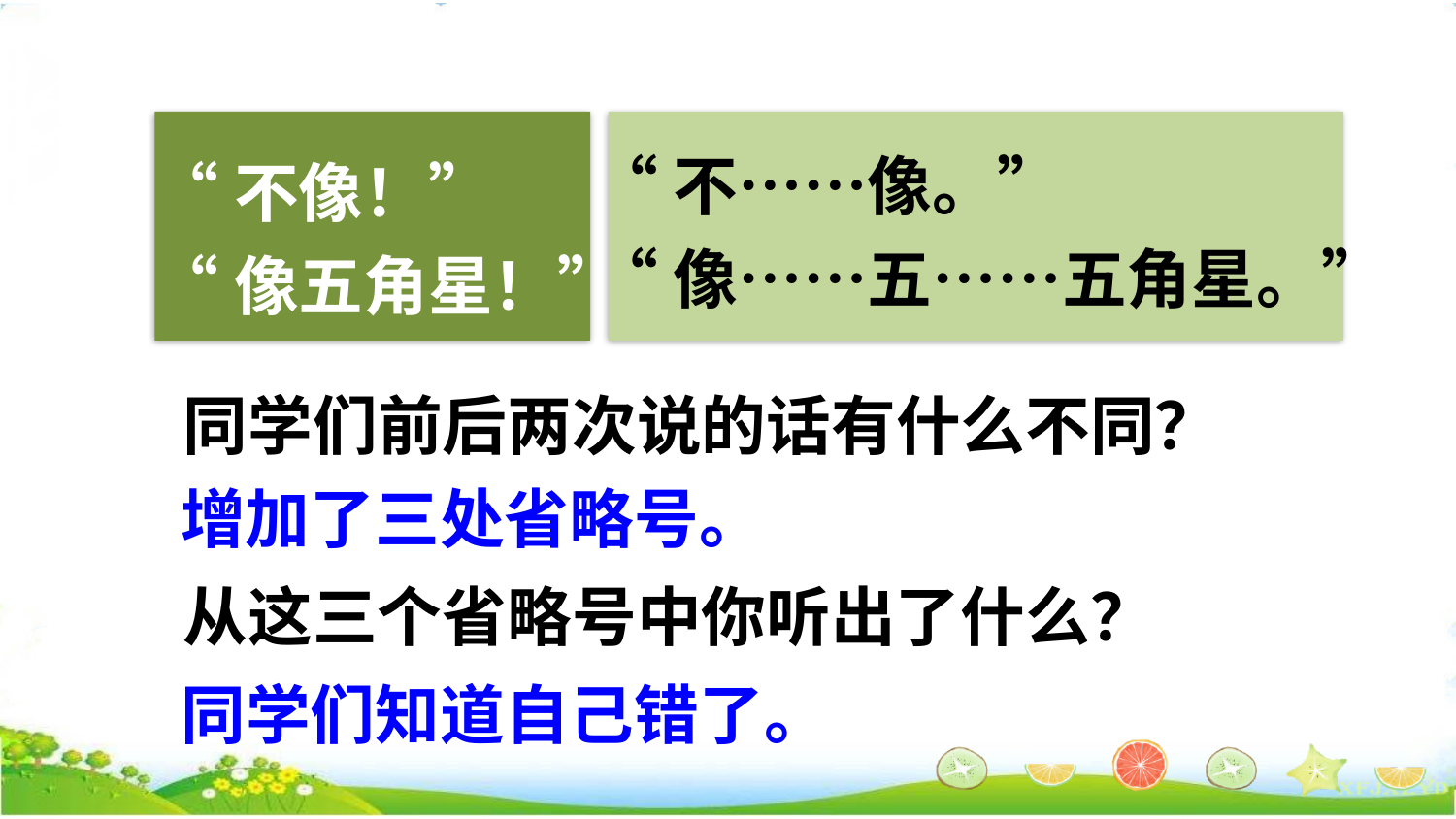

“不像！”
“像五角星！”

“不……像。”
“像……五……五角星。”
同学们前后两次说的话有什么不同？
增加了三处省略号。
从这三个省略号中你听出了什么？
同学们知道自己错了。